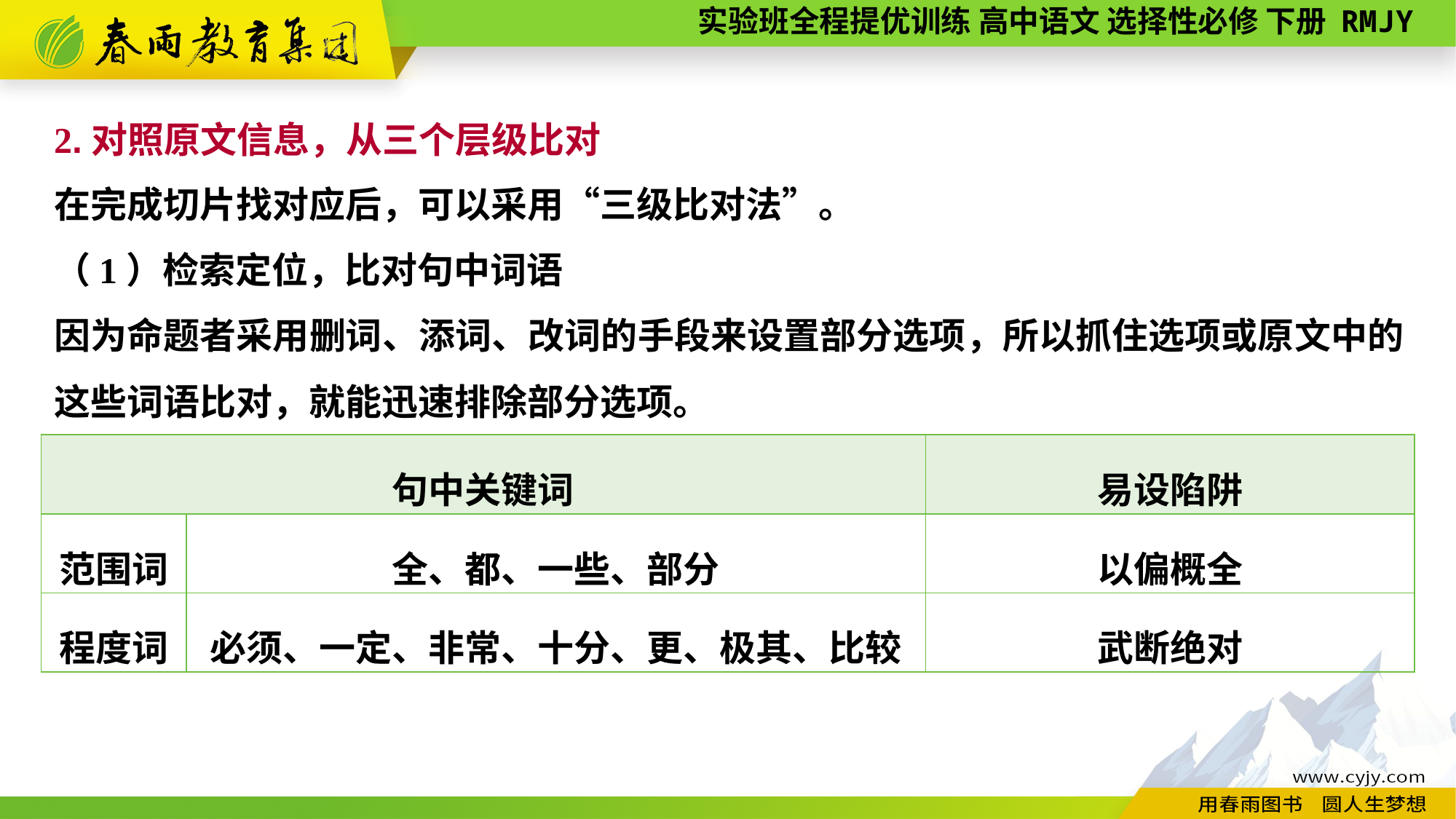

2.对照原文信息，从三个层级比对
在完成切片找对应后，可以采用“三级比对法”。
（1）检索定位，比对句中词语
因为命题者采用删词、添词、改词的手段来设置部分选项，所以抓住选项或原文中的这些词语比对，就能迅速排除部分选项。
| 句中关键词 |  | 易设陷阱 |
| --- | --- | --- |
| 范围词 | 全、都、一些、部分 | 以偏概全 |
| 程度词 | 必须、一定、非常、十分、更、极其、比较 | 武断绝对 |